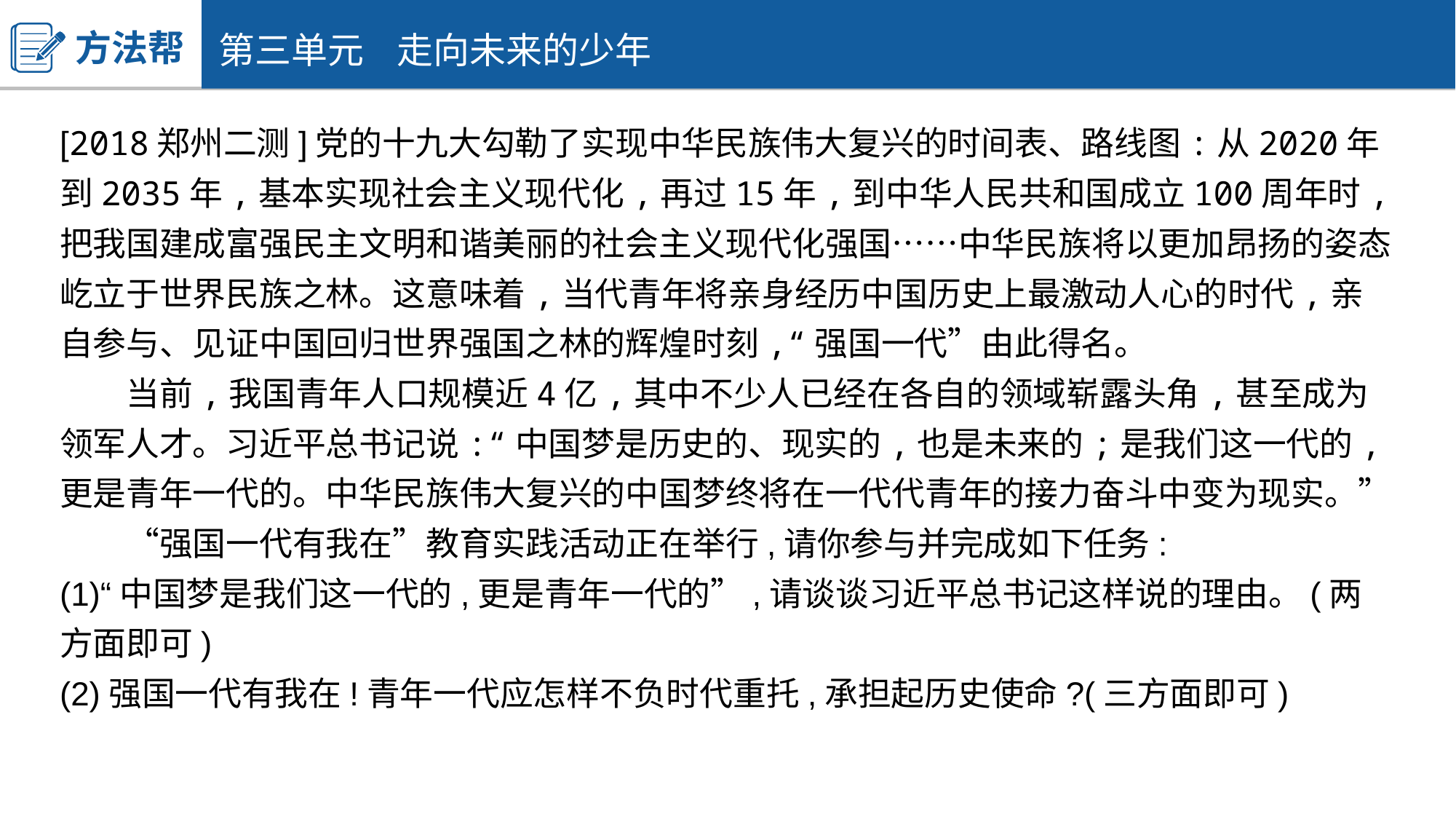

方法帮

第三单元    走向未来的少年
[2018郑州二测]党的十九大勾勒了实现中华民族伟大复兴的时间表、路线图:从2020年到2035年,基本实现社会主义现代化,再过15年,到中华人民共和国成立100周年时,把我国建成富强民主文明和谐美丽的社会主义现代化强国……中华民族将以更加昂扬的姿态屹立于世界民族之林。这意味着,当代青年将亲身经历中国历史上最激动人心的时代,亲自参与、见证中国回归世界强国之林的辉煌时刻,“强国一代”由此得名。
　　当前,我国青年人口规模近4亿,其中不少人已经在各自的领域崭露头角,甚至成为领军人才。习近平总书记说:“中国梦是历史的、现实的,也是未来的;是我们这一代的,更是青年一代的。中华民族伟大复兴的中国梦终将在一代代青年的接力奋斗中变为现实。”
　　“强国一代有我在”教育实践活动正在举行,请你参与并完成如下任务:
(1)“中国梦是我们这一代的,更是青年一代的”,请谈谈习近平总书记这样说的理由。(两方面即可)
(2)强国一代有我在!青年一代应怎样不负时代重托,承担起历史使命?(三方面即可)